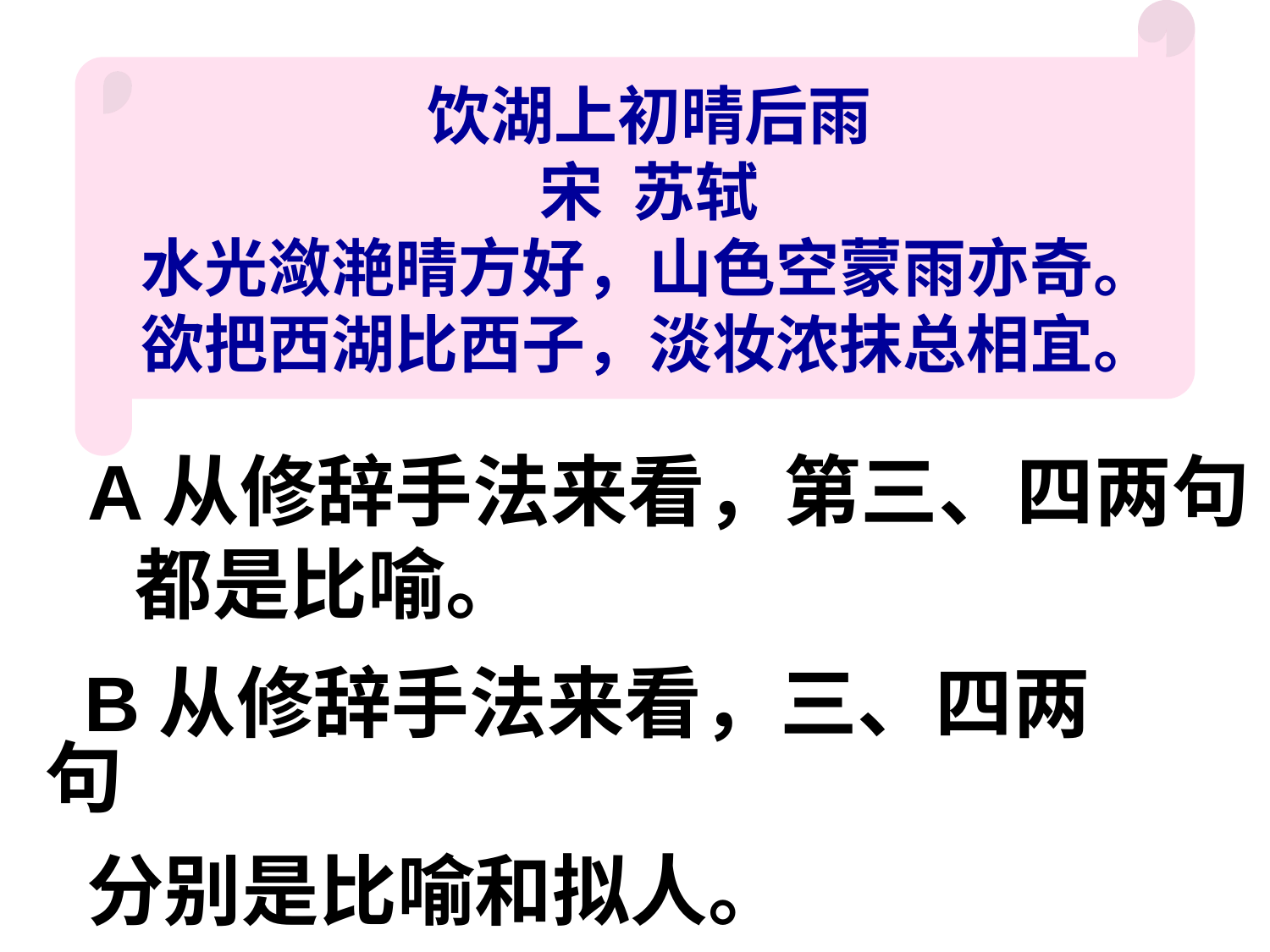

饮湖上初晴后雨
宋  苏轼
水光潋滟晴方好，山色空蒙雨亦奇。
欲把西湖比西子，淡妆浓抹总相宜。

A从修辞手法来看，第三、四两句都是比喻。

    B从修辞手法来看，三、四两句
    分别是比喻和拟人。